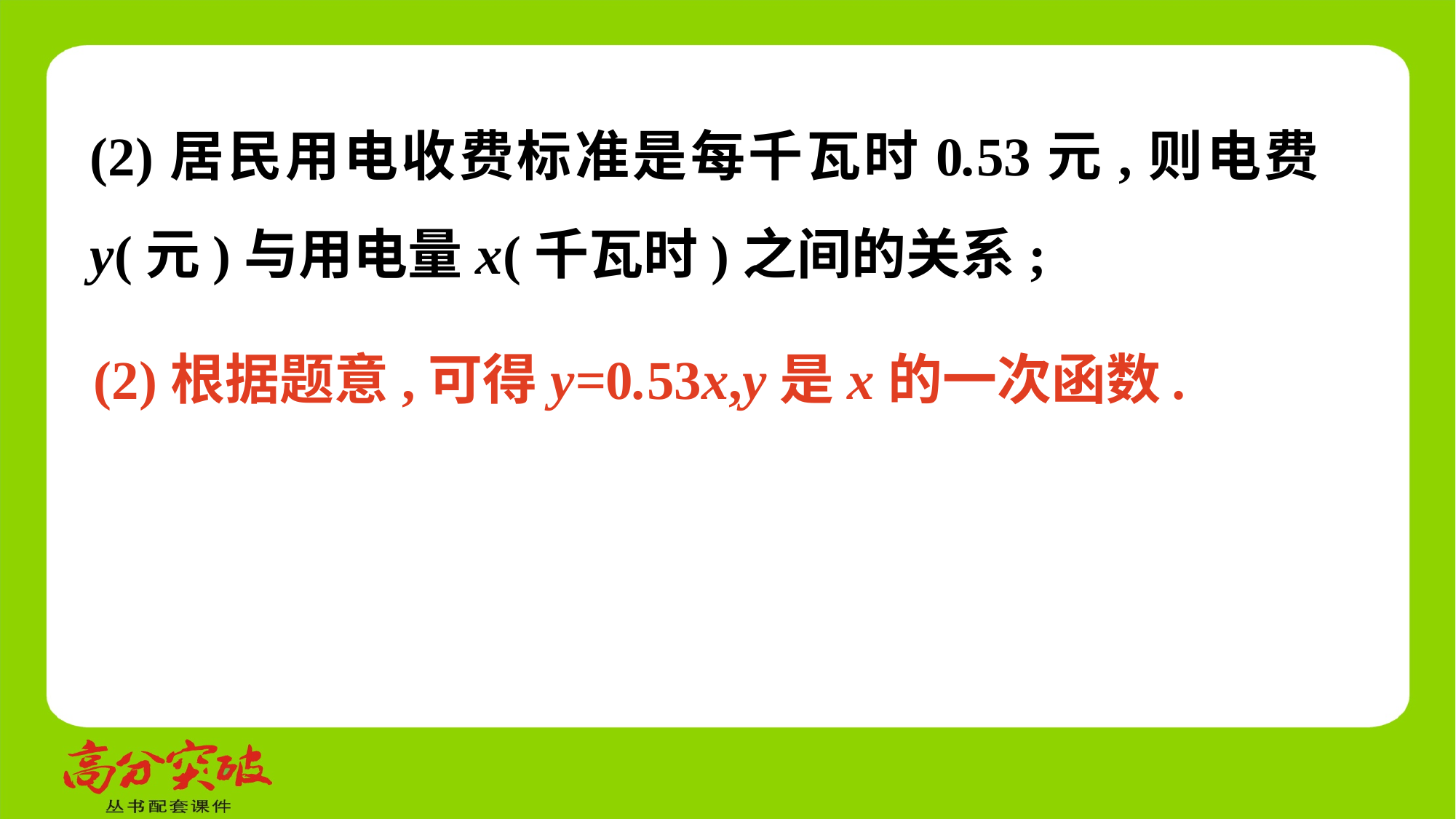

(2)居民用电收费标准是每千瓦时0.53元,则电费y(元)与用电量x(千瓦时)之间的关系;
(2)根据题意,可得y=0.53x,y是x的一次函数.